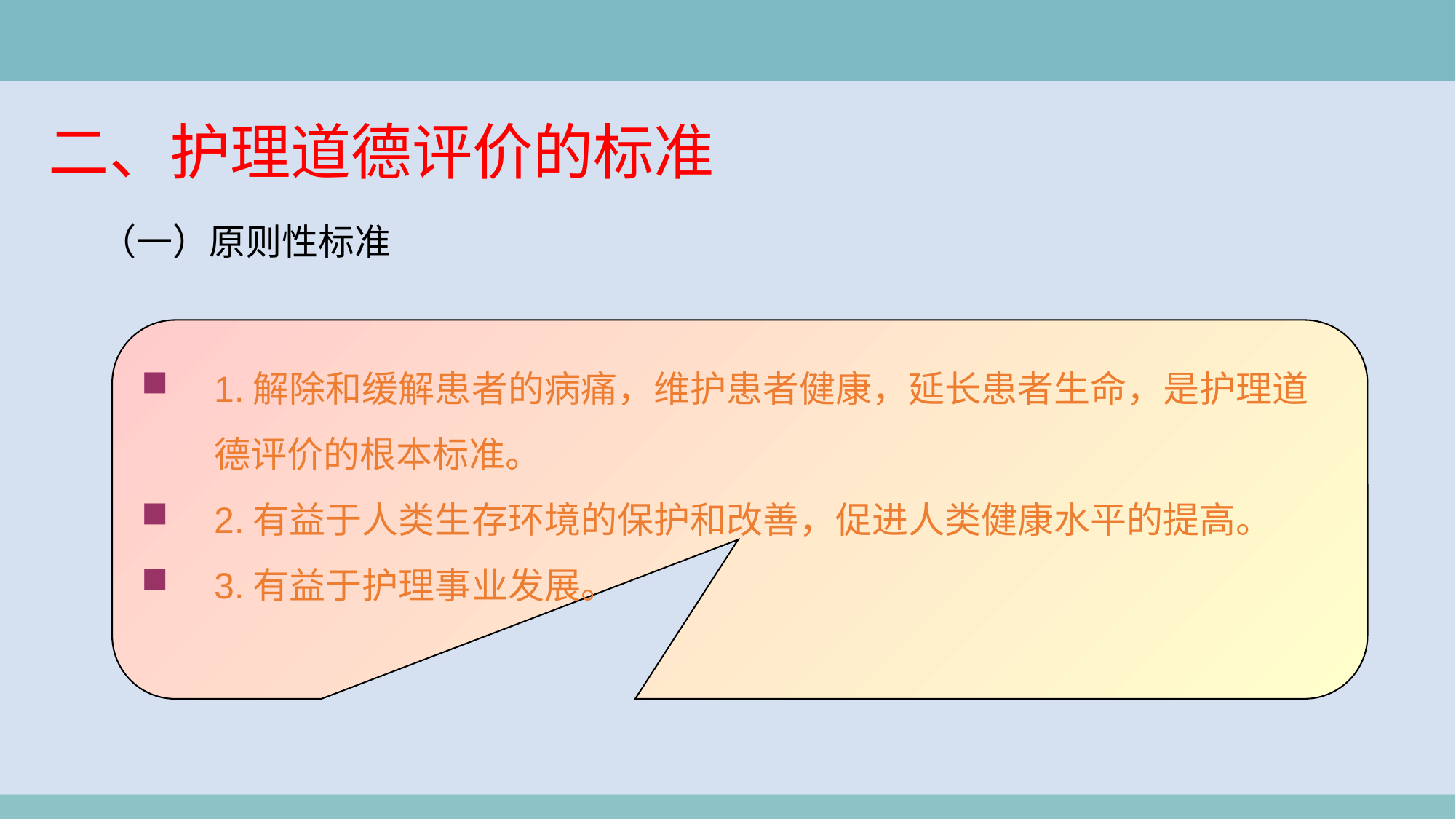

二、护理道德评价的标准
（一）原则性标准
1.解除和缓解患者的病痛，维护患者健康，延长患者生命，是护理道德评价的根本标准。
2.有益于人类生存环境的保护和改善，促进人类健康水平的提高。
3.有益于护理事业发展。